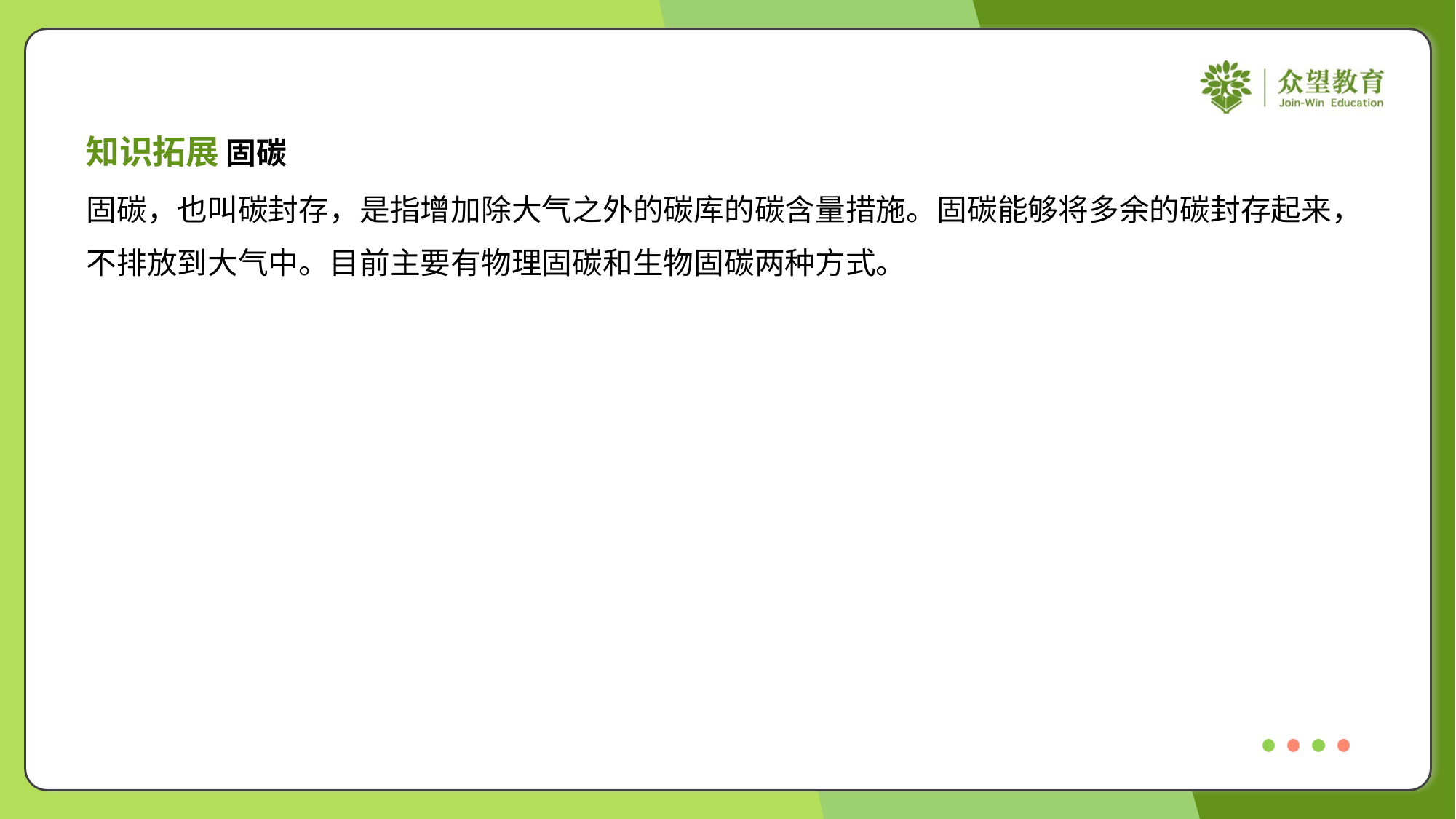

知识拓展 固碳
固碳，也叫碳封存，是指增加除大气之外的碳库的碳含量措施。固碳能够将多余的碳封存起来，
不排放到大气中。目前主要有物理固碳和生物固碳两种方式。